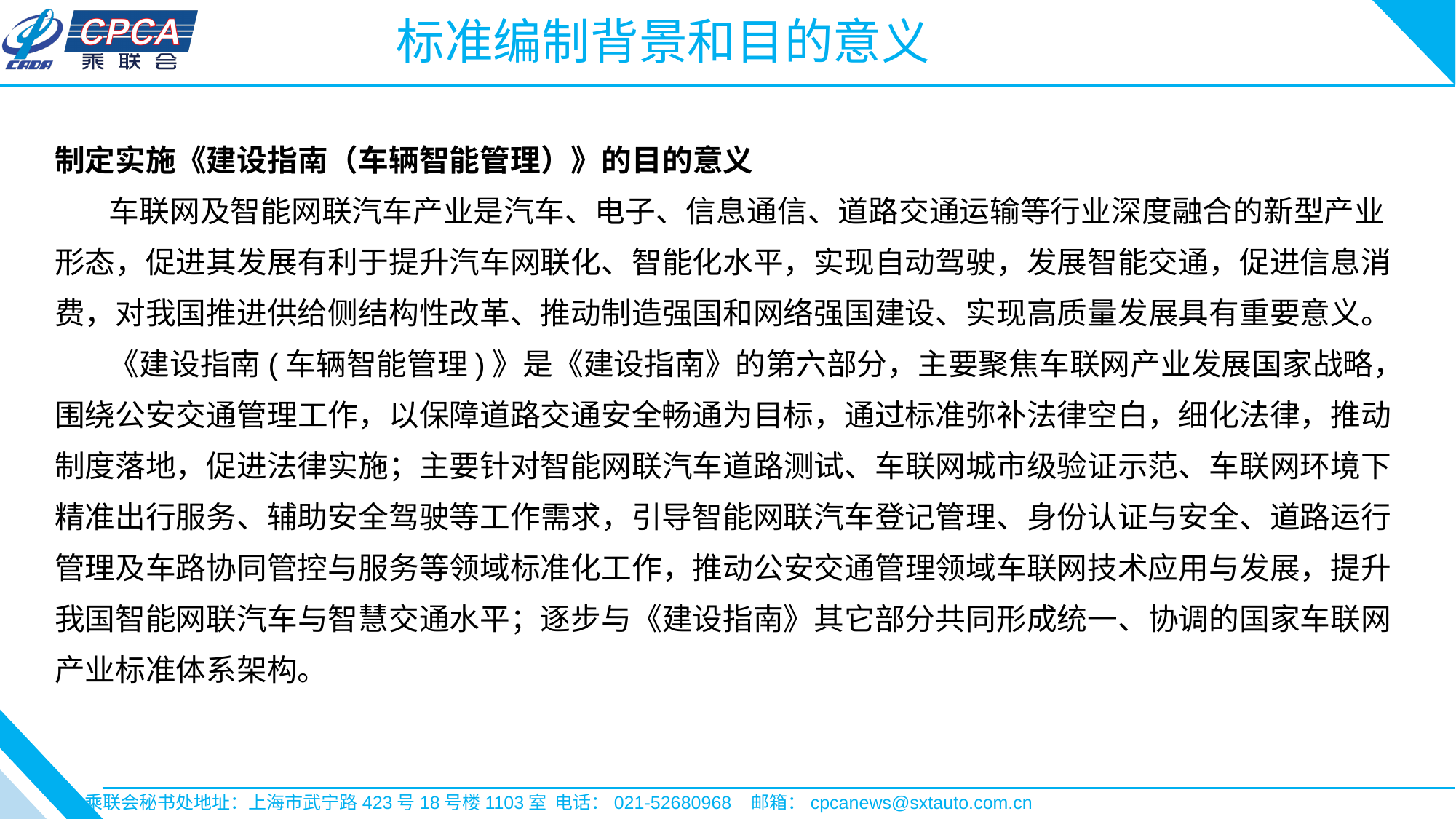

标准编制背景和目的意义
制定实施《建设指南（车辆智能管理）》的目的意义
       车联网及智能网联汽车产业是汽车、电子、信息通信、道路交通运输等行业深度融合的新型产业形态，促进其发展有利于提升汽车网联化、智能化水平，实现自动驾驶，发展智能交通，促进信息消费，对我国推进供给侧结构性改革、推动制造强国和网络强国建设、实现高质量发展具有重要意义。
       《建设指南(车辆智能管理)》是《建设指南》的第六部分，主要聚焦车联网产业发展国家战略，围绕公安交通管理工作，以保障道路交通安全畅通为目标，通过标准弥补法律空白，细化法律，推动制度落地，促进法律实施；主要针对智能网联汽车道路测试、车联网城市级验证示范、车联网环境下精准出行服务、辅助安全驾驶等工作需求，引导智能网联汽车登记管理、身份认证与安全、道路运行管理及车路协同管控与服务等领域标准化工作，推动公安交通管理领域车联网技术应用与发展，提升我国智能网联汽车与智慧交通水平；逐步与《建设指南》其它部分共同形成统一、协调的国家车联网产业标准体系架构。